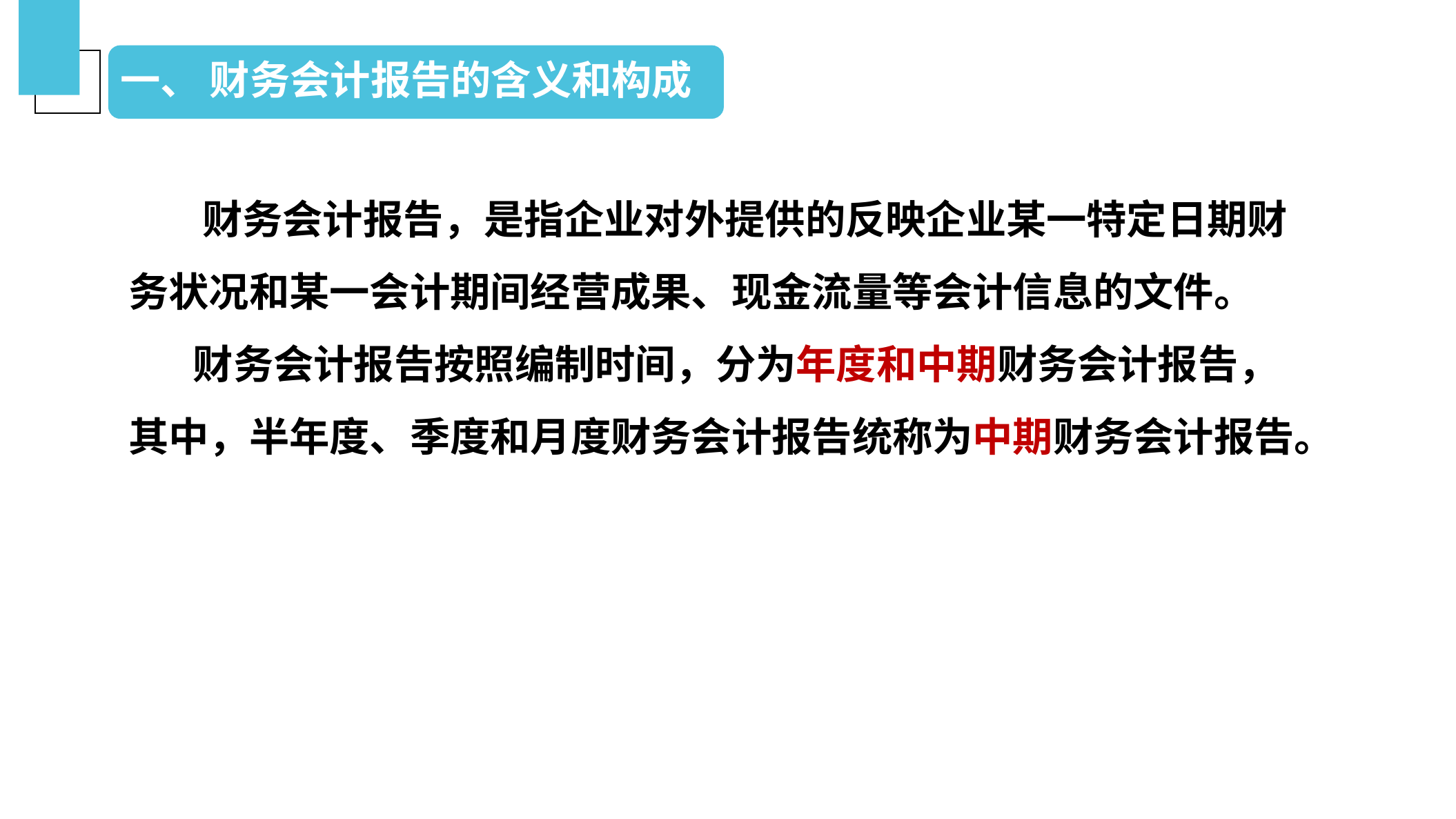

一、 财务会计报告的含义和构成
       财务会计报告，是指企业对外提供的反映企业某一特定日期财务状况和某一会计期间经营成果、现金流量等会计信息的文件。
      财务会计报告按照编制时间，分为年度和中期财务会计报告，其中，半年度、季度和月度财务会计报告统称为中期财务会计报告。